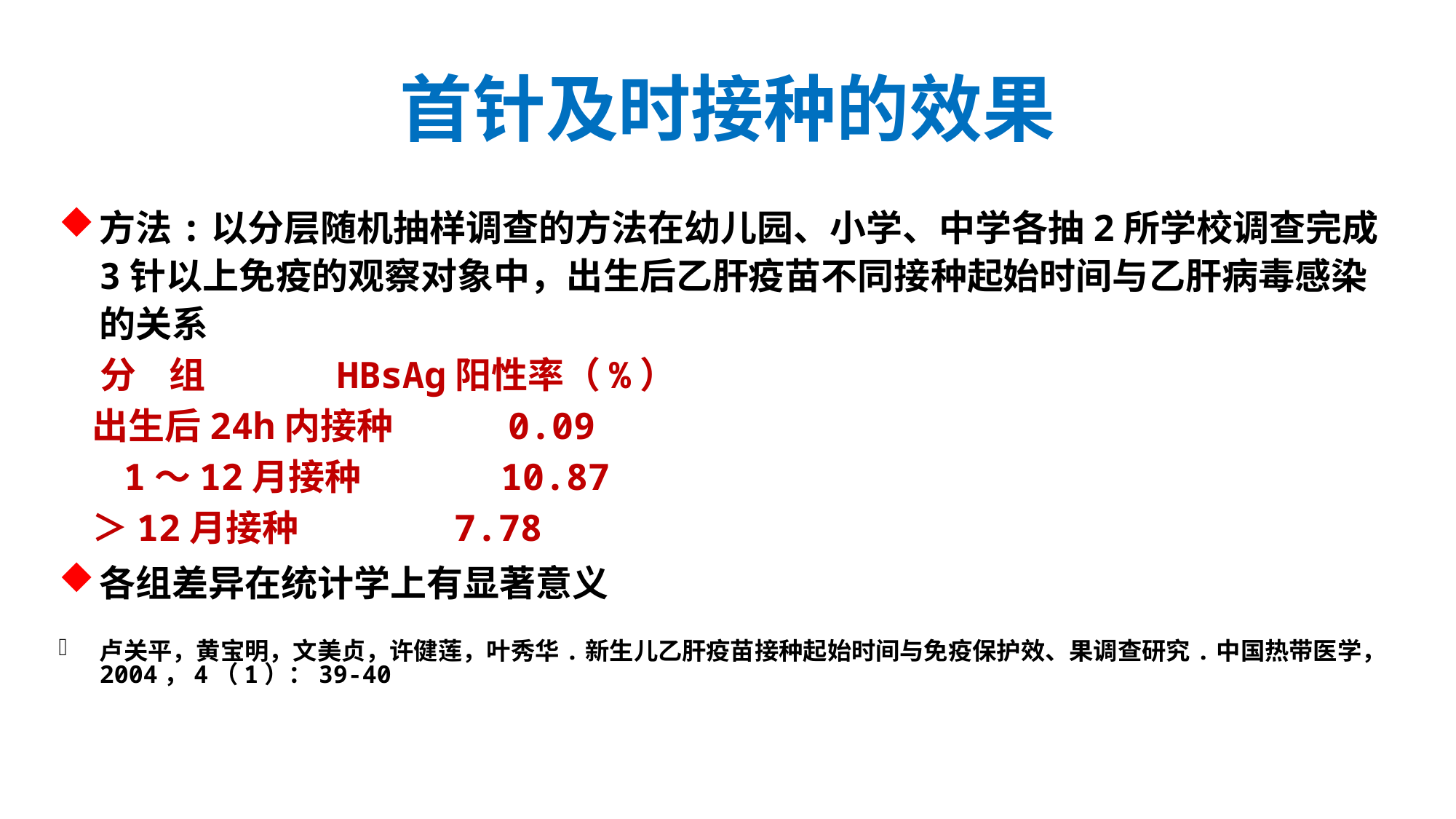

首针及时接种的效果
方法:以分层随机抽样调查的方法在幼儿园、小学、中学各抽2所学校调查完成3针以上免疫的观察对象中，出生后乙肝疫苗不同接种起始时间与乙肝病毒感染的关系
    分    组               HBsAg阳性率（%）
   出生后24h内接种             0.09
   1～12月接种                10.87
   ＞12月接种                  7.78
各组差异在统计学上有显著意义

卢关平，黄宝明，文美贞，许健莲，叶秀华.新生儿乙肝疫苗接种起始时间与免疫保护效、果调查研究.中国热带医学，2004，4（1）：39-40